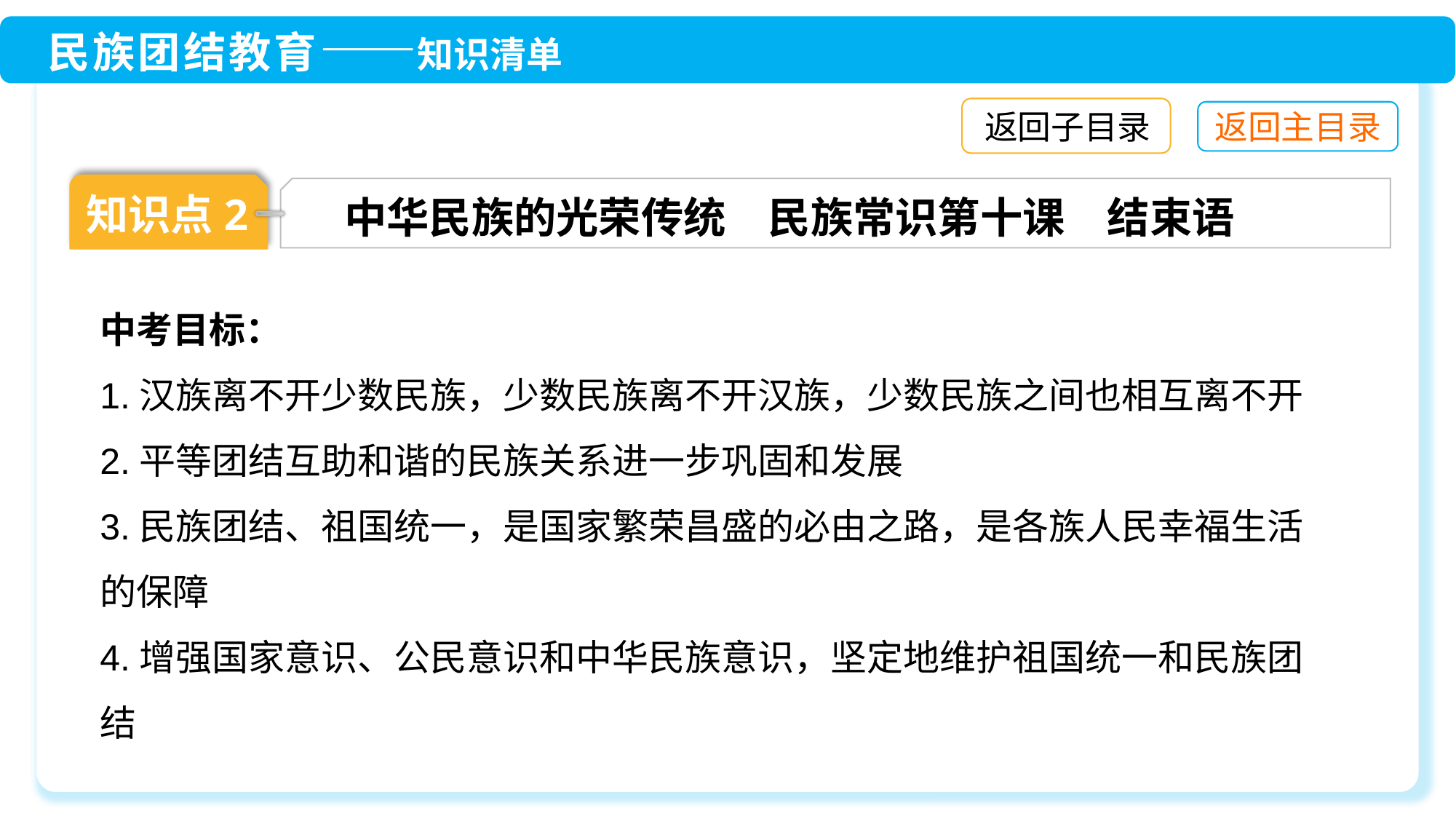

返回子目录
知识点2
中华民族的光荣传统　民族常识第十课　结束语

中考目标：
1.汉族离不开少数民族，少数民族离不开汉族，少数民族之间也相互离不开
2.平等团结互助和谐的民族关系进一步巩固和发展
3.民族团结、祖国统一，是国家繁荣昌盛的必由之路，是各族人民幸福生活的保障
4.增强国家意识、公民意识和中华民族意识，坚定地维护祖国统一和民族团结